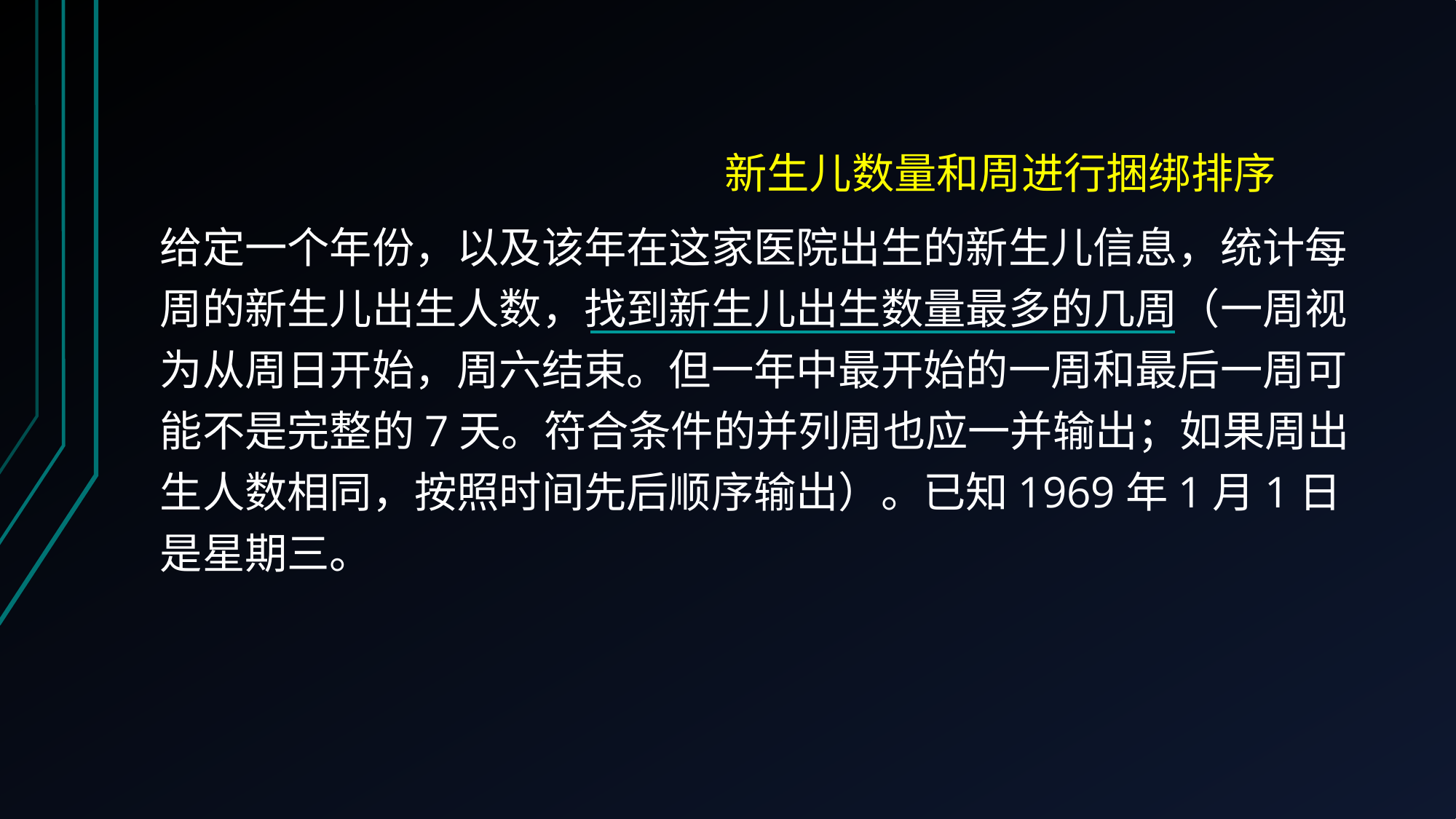

新生儿数量和周进行捆绑排序
给定一个年份，以及该年在这家医院出生的新生儿信息，统计每周的新生儿出生人数，找到新生儿出生数量最多的几周（一周视为从周日开始，周六结束。但一年中最开始的一周和最后一周可能不是完整的7天。符合条件的并列周也应一并输出；如果周出生人数相同，按照时间先后顺序输出）。已知1969年1月1日是星期三。